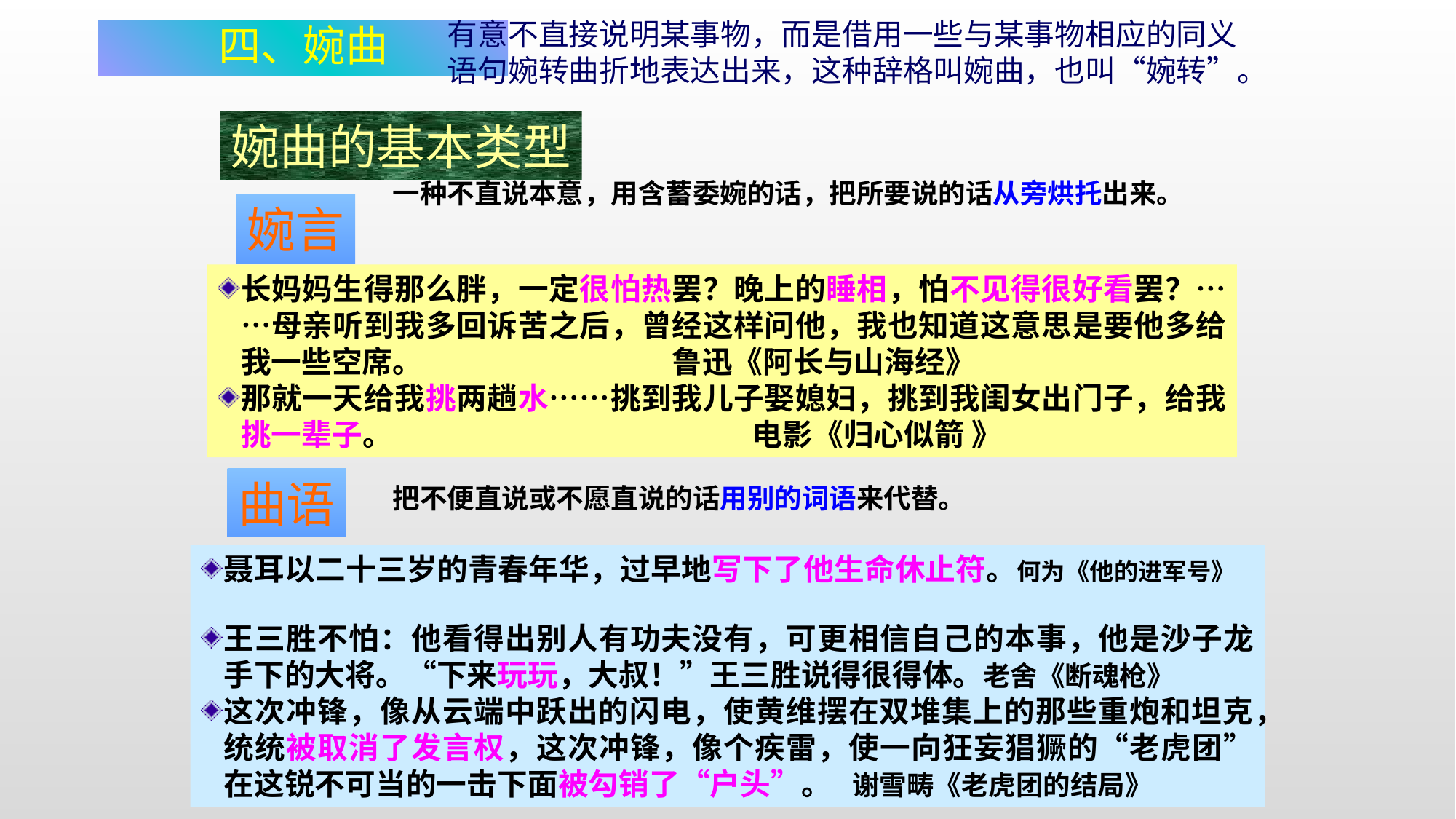

有意不直接说明某事物，而是借用一些与某事物相应的同义语句婉转曲折地表达出来，这种辞格叫婉曲，也叫“婉转”。
四、婉曲
婉曲的基本类型
一种不直说本意，用含蓄委婉的话，把所要说的话从旁烘托出来。
婉言
长妈妈生得那么胖，一定很怕热罢？晚上的睡相，怕不见得很好看罢？……母亲听到我多回诉苦之后，曾经这样问他，我也知道这意思是要他多给我一些空席。                                    鲁迅《阿长与山海经》
那就一天给我挑两趟水……挑到我儿子娶媳妇，挑到我闺女出门子，给我挑一辈子。                                                    电影《归心似箭 》
曲语
把不便直说或不愿直说的话用别的词语来代替。
聂耳以二十三岁的青春年华，过早地写下了他生命休止符。何为《他的进军号》
王三胜不怕：他看得出别人有功夫没有，可更相信自己的本事，他是沙子龙手下的大将。“下来玩玩，大叔！”王三胜说得很得体。老舍《断魂枪》
这次冲锋，像从云端中跃出的闪电，使黄维摆在双堆集上的那些重炮和坦克，统统被取消了发言权，这次冲锋，像个疾雷，使一向狂妄猖獗的“老虎团”在这锐不可当的一击下面被勾销了“户头”。   谢雪畴《老虎团的结局》